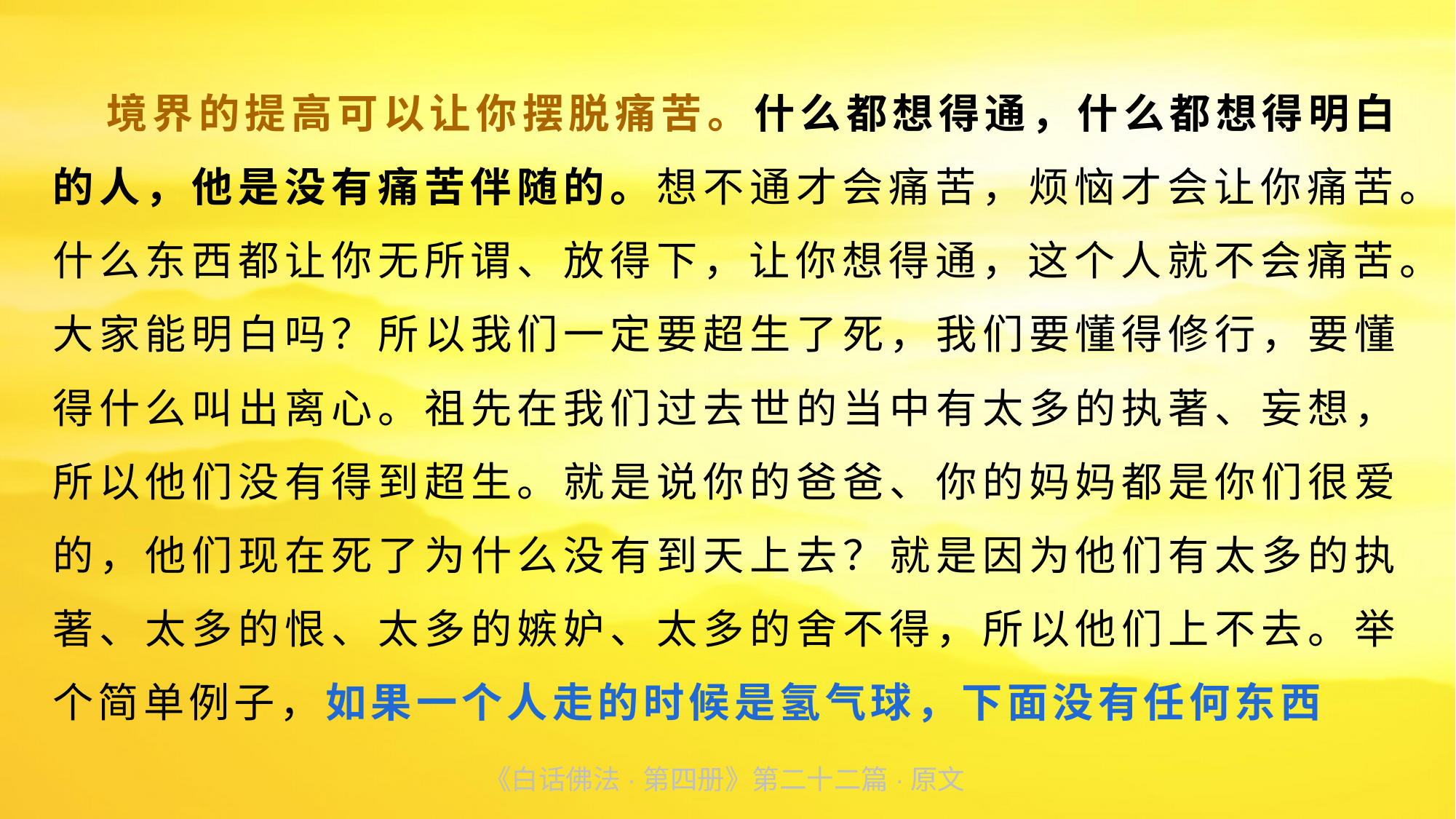

境界的提高可以让你摆脱痛苦。什么都想得通，什么都想得明白的人，他是没有痛苦伴随的。想不通才会痛苦，烦恼才会让你痛苦。什么东西都让你无所谓、放得下，让你想得通，这个人就不会痛苦。大家能明白吗？所以我们一定要超生了死，我们要懂得修行，要懂得什么叫出离心。祖先在我们过去世的当中有太多的执著、妄想，所以他们没有得到超生。就是说你的爸爸、你的妈妈都是你们很爱的，他们现在死了为什么没有到天上去？就是因为他们有太多的执著、太多的恨、太多的嫉妒、太多的舍不得，所以他们上不去。举个简单例子，如果一个人走的时候是氢气球，下面没有任何东西
《白话佛法·第四册》第二十二篇·原文